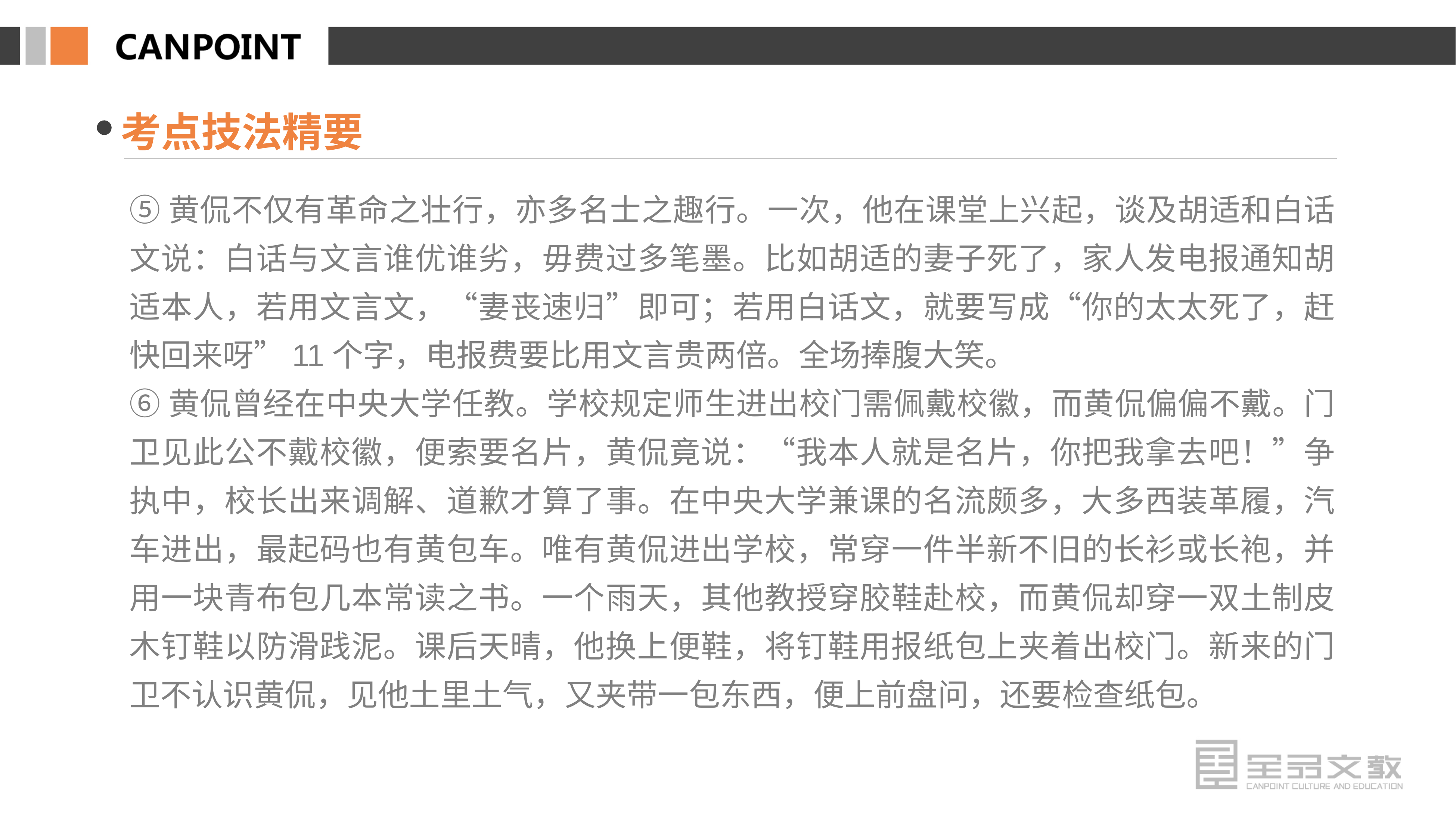

考点技法精要

⑤黄侃不仅有革命之壮行，亦多名士之趣行。一次，他在课堂上兴起，谈及胡适和白话文说：白话与文言谁优谁劣，毋费过多笔墨。比如胡适的妻子死了，家人发电报通知胡适本人，若用文言文，“妻丧速归”即可；若用白话文，就要写成“你的太太死了，赶快回来呀”11个字，电报费要比用文言贵两倍。全场捧腹大笑。
⑥黄侃曾经在中央大学任教。学校规定师生进出校门需佩戴校徽，而黄侃偏偏不戴。门卫见此公不戴校徽，便索要名片，黄侃竟说：“我本人就是名片，你把我拿去吧！”争执中，校长出来调解、道歉才算了事。在中央大学兼课的名流颇多，大多西装革履，汽车进出，最起码也有黄包车。唯有黄侃进出学校，常穿一件半新不旧的长衫或长袍，并用一块青布包几本常读之书。一个雨天，其他教授穿胶鞋赴校，而黄侃却穿一双土制皮木钉鞋以防滑践泥。课后天晴，他换上便鞋，将钉鞋用报纸包上夹着出校门。新来的门卫不认识黄侃，见他土里土气，又夹带一包东西，便上前盘问，还要检查纸包。